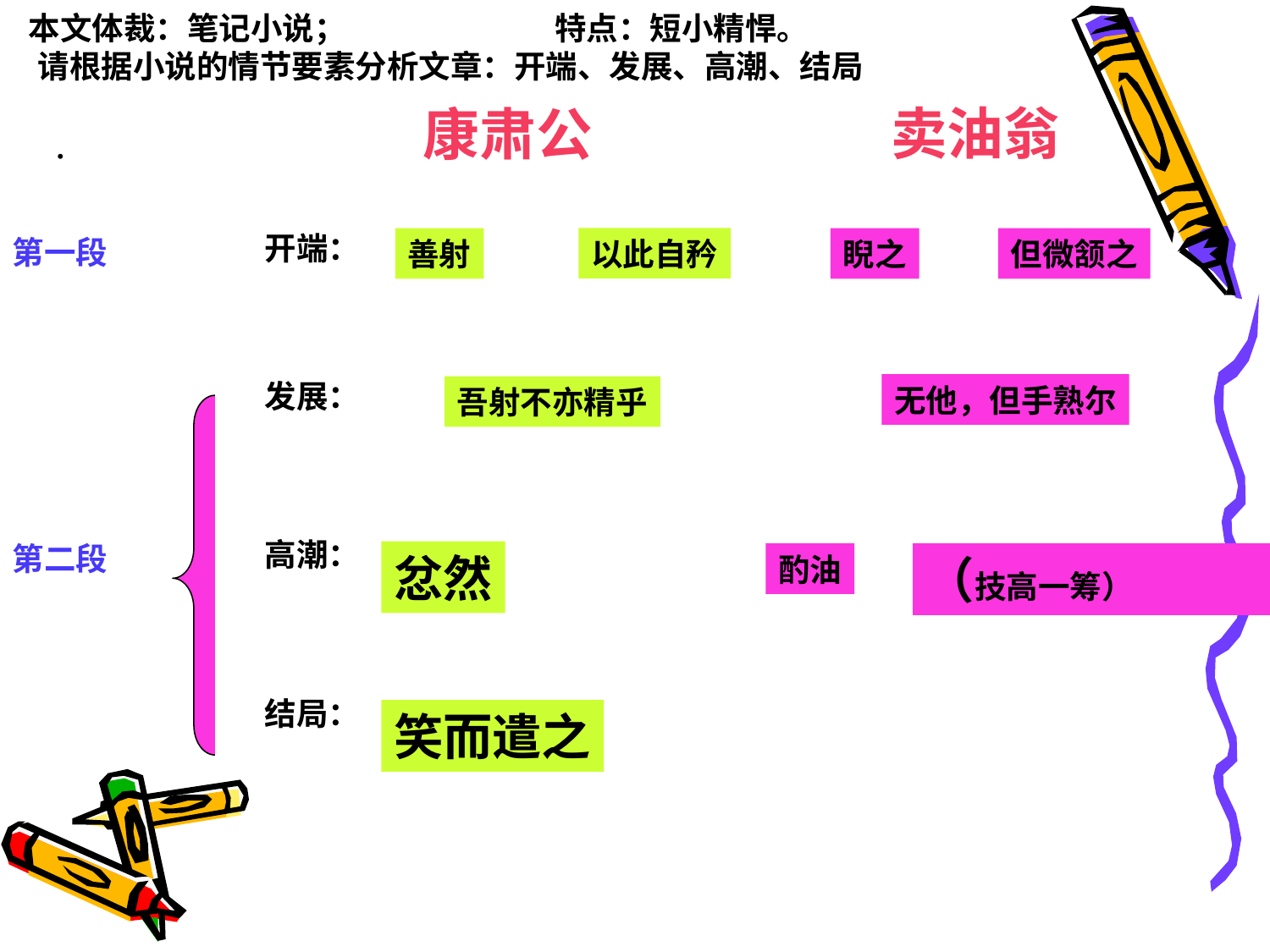

本文体裁：笔记小说；                             特点：短小精悍。

请根据小说的情节要素分析文章：开端、发展、高潮、结局
卖油翁
康肃公
.
开端：
第一段
以此自矜
善射
睨之
但微颔之
发展：
无他，但手熟尔
吾射不亦精乎

高潮：
第二段
忿然
酌油
（技高一筹）
结局：
笑而遣之